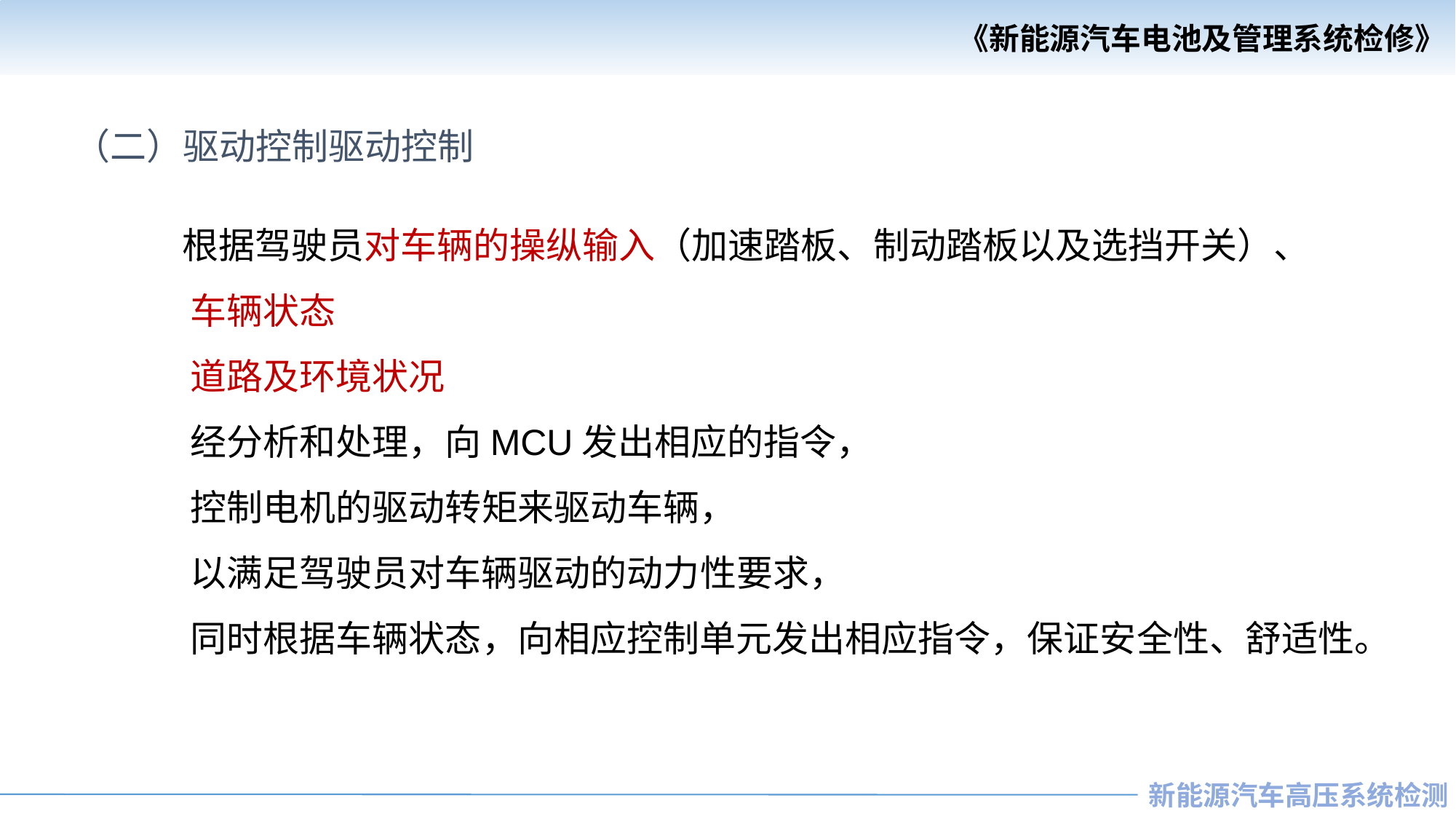

（二）驱动控制驱动控制
      根据驾驶员对车辆的操纵输入（加速踏板、制动踏板以及选挡开关）、
       车辆状态
       道路及环境状况
       经分析和处理，向MCU发出相应的指令，
       控制电机的驱动转矩来驱动车辆，
       以满足驾驶员对车辆驱动的动力性要求，
       同时根据车辆状态，向相应控制单元发出相应指令，保证安全性、舒适性。